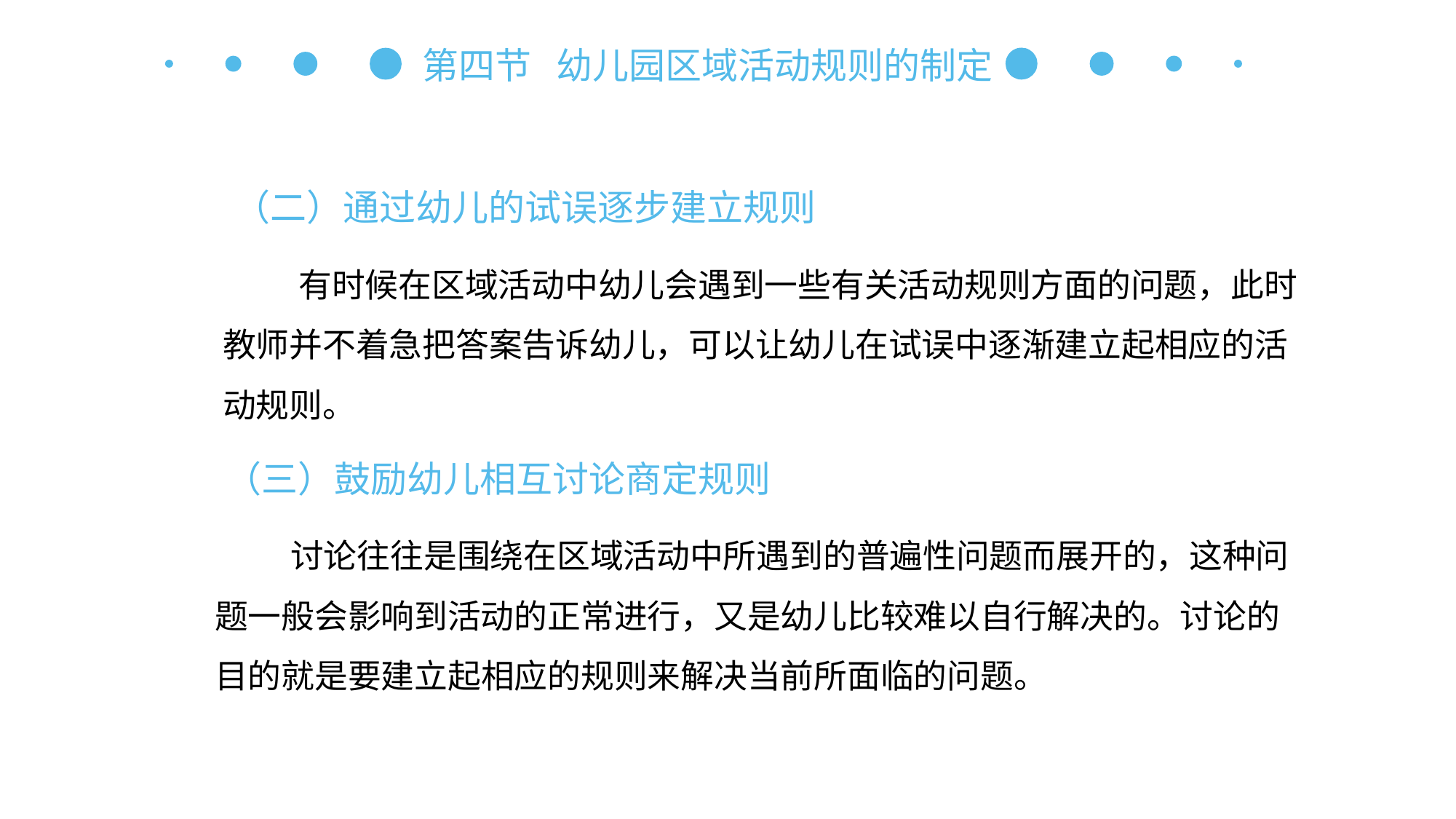

第四节   幼儿园区域活动规则的制定

（二）通过幼儿的试误逐步建立规则
有时候在区域活动中幼儿会遇到一些有关活动规则方面的问题，此时教师并不着急把答案告诉幼儿，可以让幼儿在试误中逐渐建立起相应的活动规则。
（三）鼓励幼儿相互讨论商定规则
讨论往往是围绕在区域活动中所遇到的普遍性问题而展开的，这种问题一般会影响到活动的正常进行，又是幼儿比较难以自行解决的。讨论的目的就是要建立起相应的规则来解决当前所面临的问题。